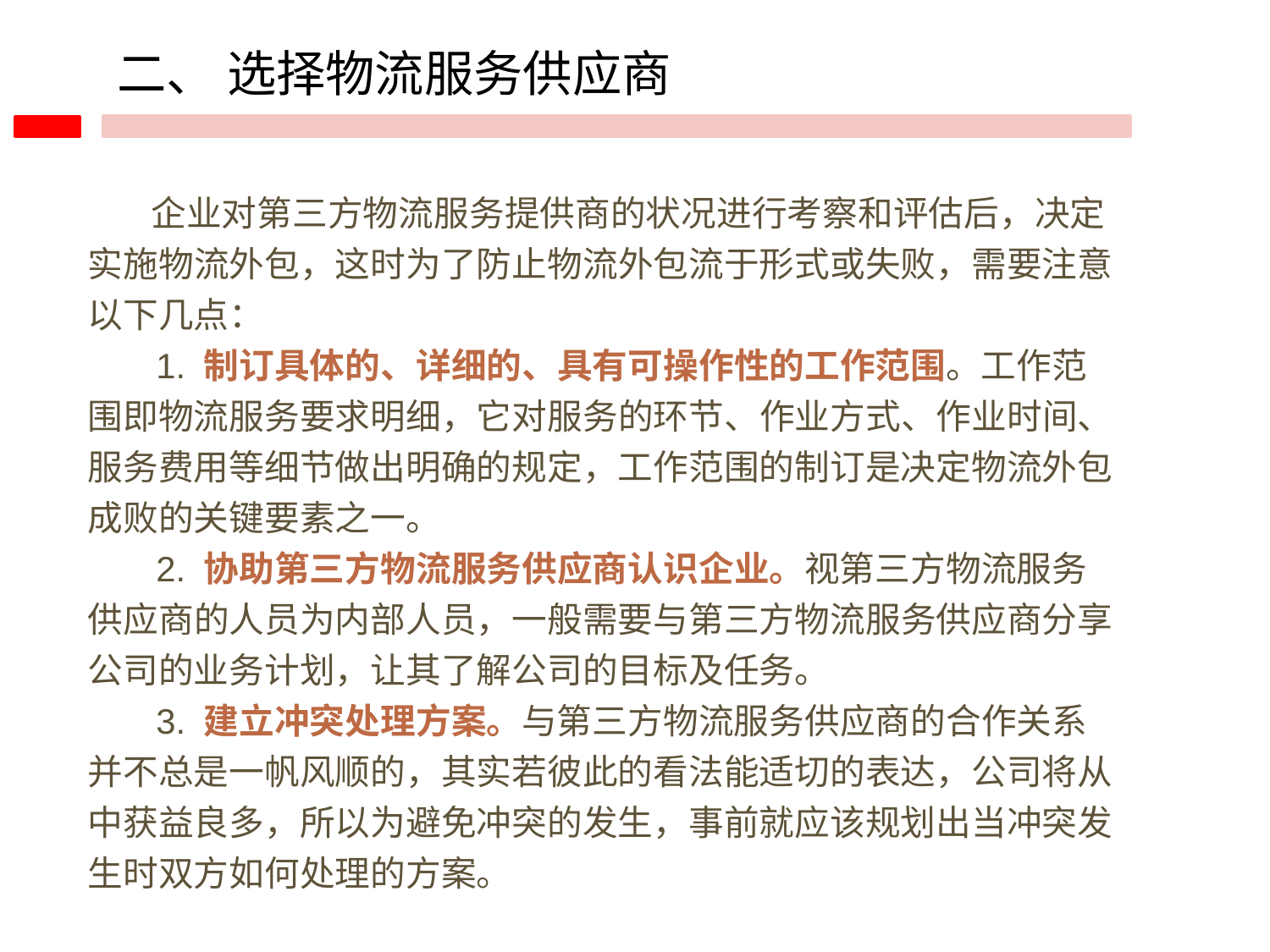

二、 选择物流服务供应商
       企业对第三方物流服务提供商的状况进行考察和评估后，决定实施物流外包，这时为了防止物流外包流于形式或失败，需要注意以下几点：
       1. 制订具体的、详细的、具有可操作性的工作范围。工作范围即物流服务要求明细，它对服务的环节、作业方式、作业时间、服务费用等细节做出明确的规定，工作范围的制订是决定物流外包成败的关键要素之一。
       2. 协助第三方物流服务供应商认识企业。视第三方物流服务供应商的人员为内部人员，一般需要与第三方物流服务供应商分享公司的业务计划，让其了解公司的目标及任务。
       3. 建立冲突处理方案。与第三方物流服务供应商的合作关系并不总是一帆风顺的，其实若彼此的看法能适切的表达，公司将从中获益良多，所以为避免冲突的发生，事前就应该规划出当冲突发生时双方如何处理的方案。